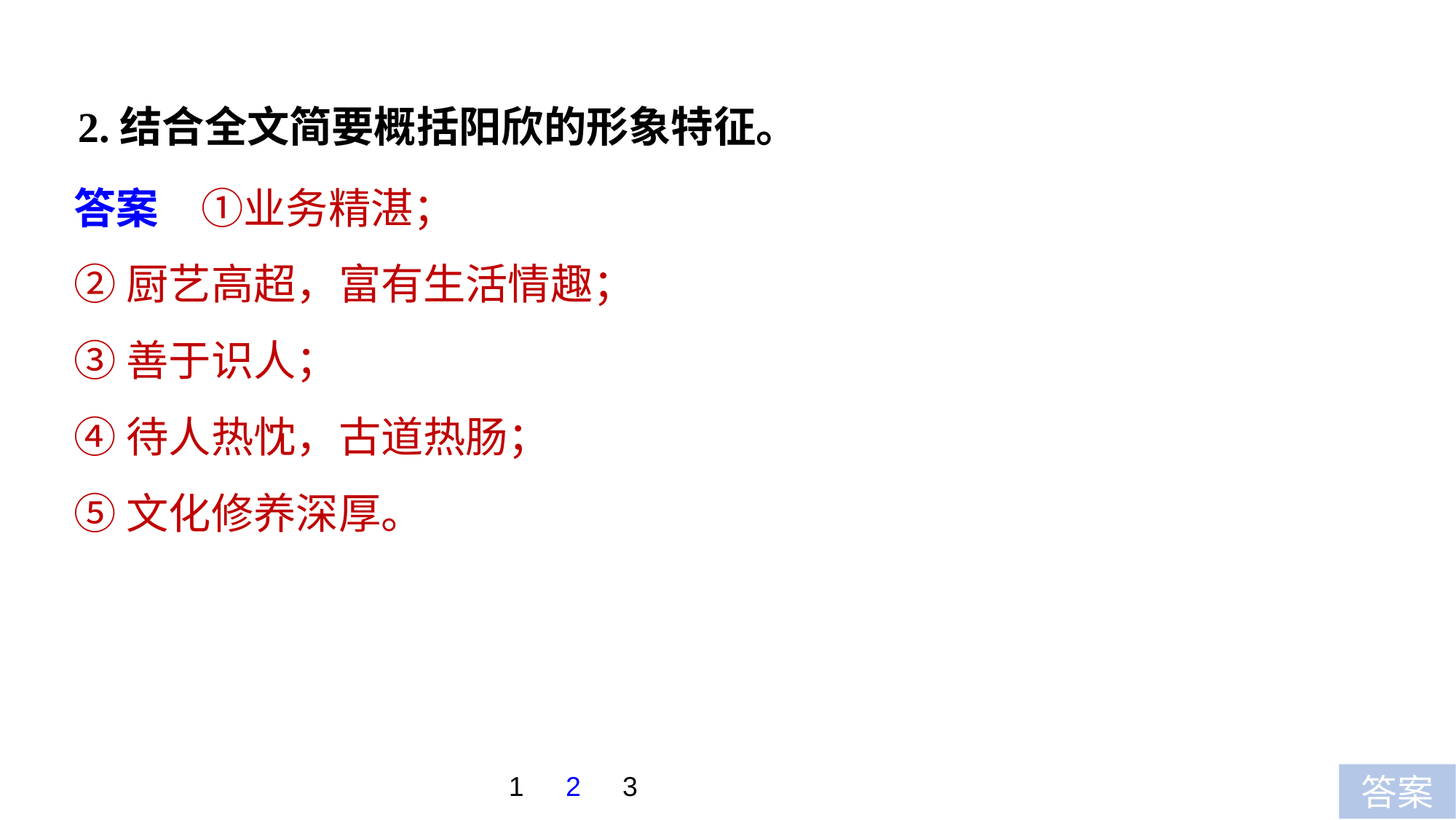

2.结合全文简要概括阳欣的形象特征。
答案　①业务精湛；
②厨艺高超，富有生活情趣；
③善于识人；
④待人热忱，古道热肠；
⑤文化修养深厚。
1
2
3
答案